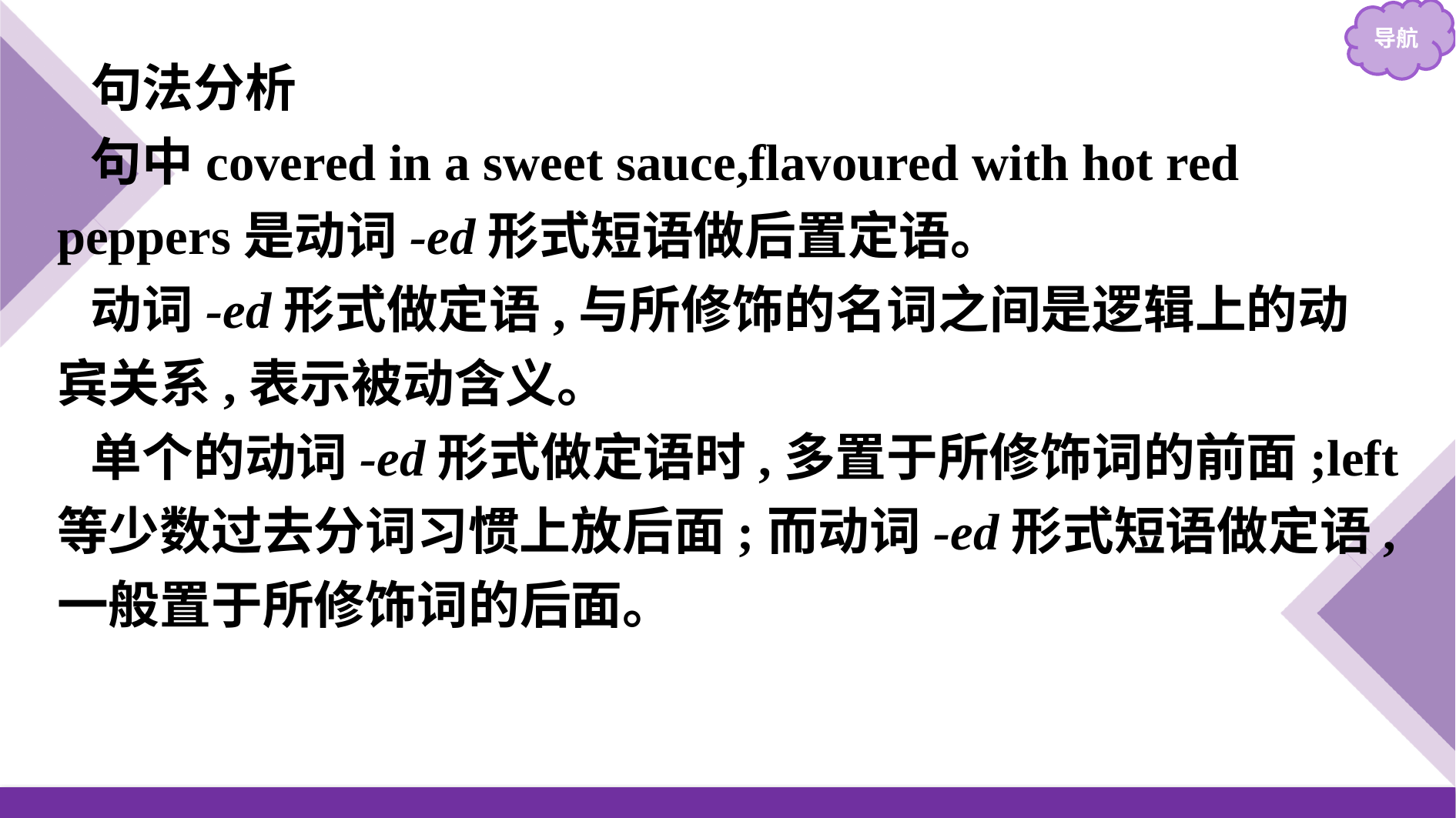

句法分析
句中covered in a sweet sauce,flavoured with hot red peppers是动词-ed形式短语做后置定语。
动词-ed形式做定语,与所修饰的名词之间是逻辑上的动宾关系,表示被动含义。
单个的动词-ed形式做定语时,多置于所修饰词的前面;left等少数过去分词习惯上放后面;而动词-ed形式短语做定语,一般置于所修饰词的后面。